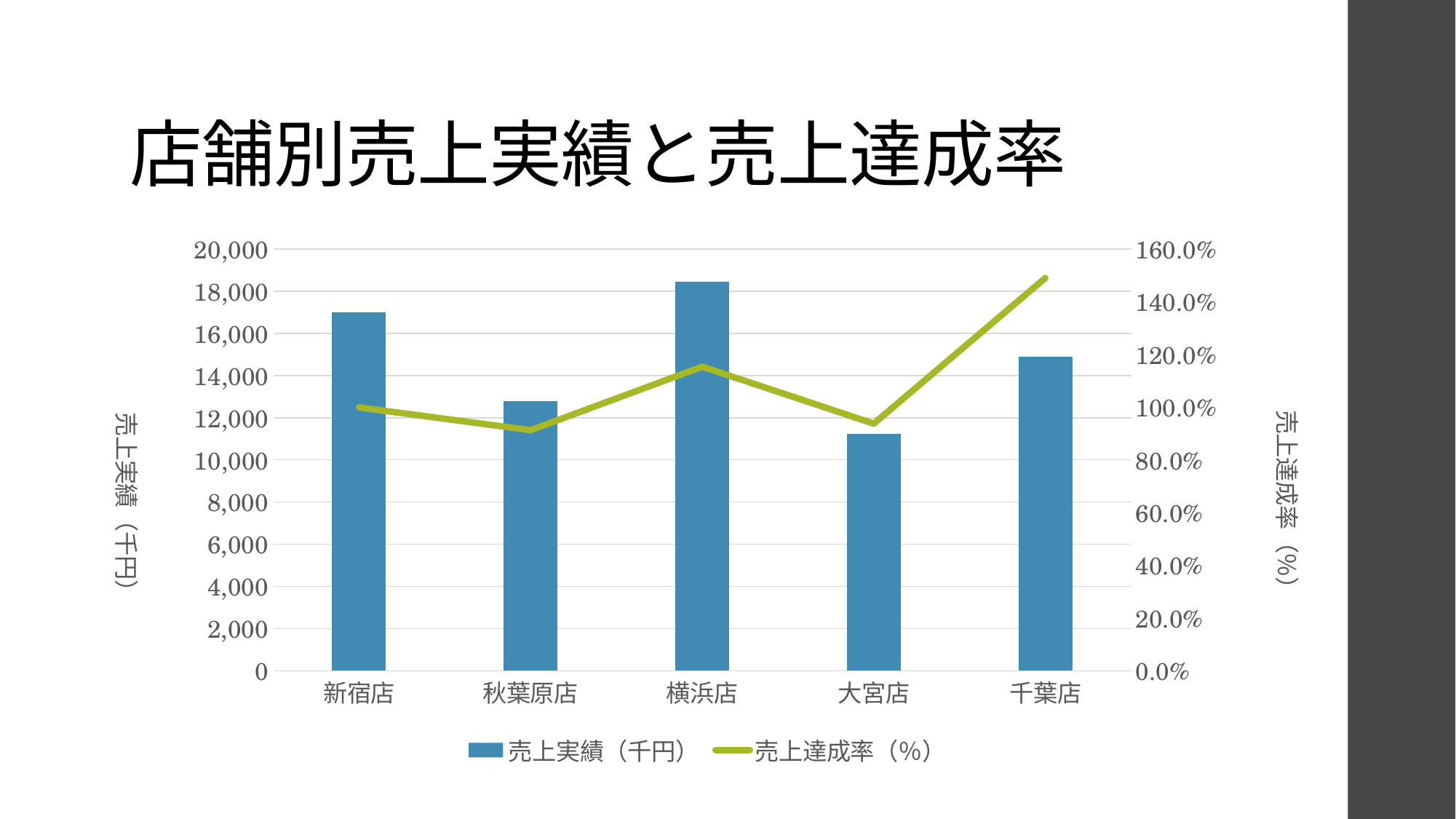

# 店舗別売上実績と売上達成率

### Chart

| Category | 売上実績（千円） | 売上達成率（％） |
|---|---|---|
| 新宿店 | 16983000.0 | 0.999 |
| 秋葉原店 | 12778000.0 | 0.9127142857142857 |
| 横浜店 | 18455000.0 | 1.1534375 |
| 大宮店 | 11250000.0 | 0.9375 |
| 千葉店 | 14900000.0 | 1.49 |